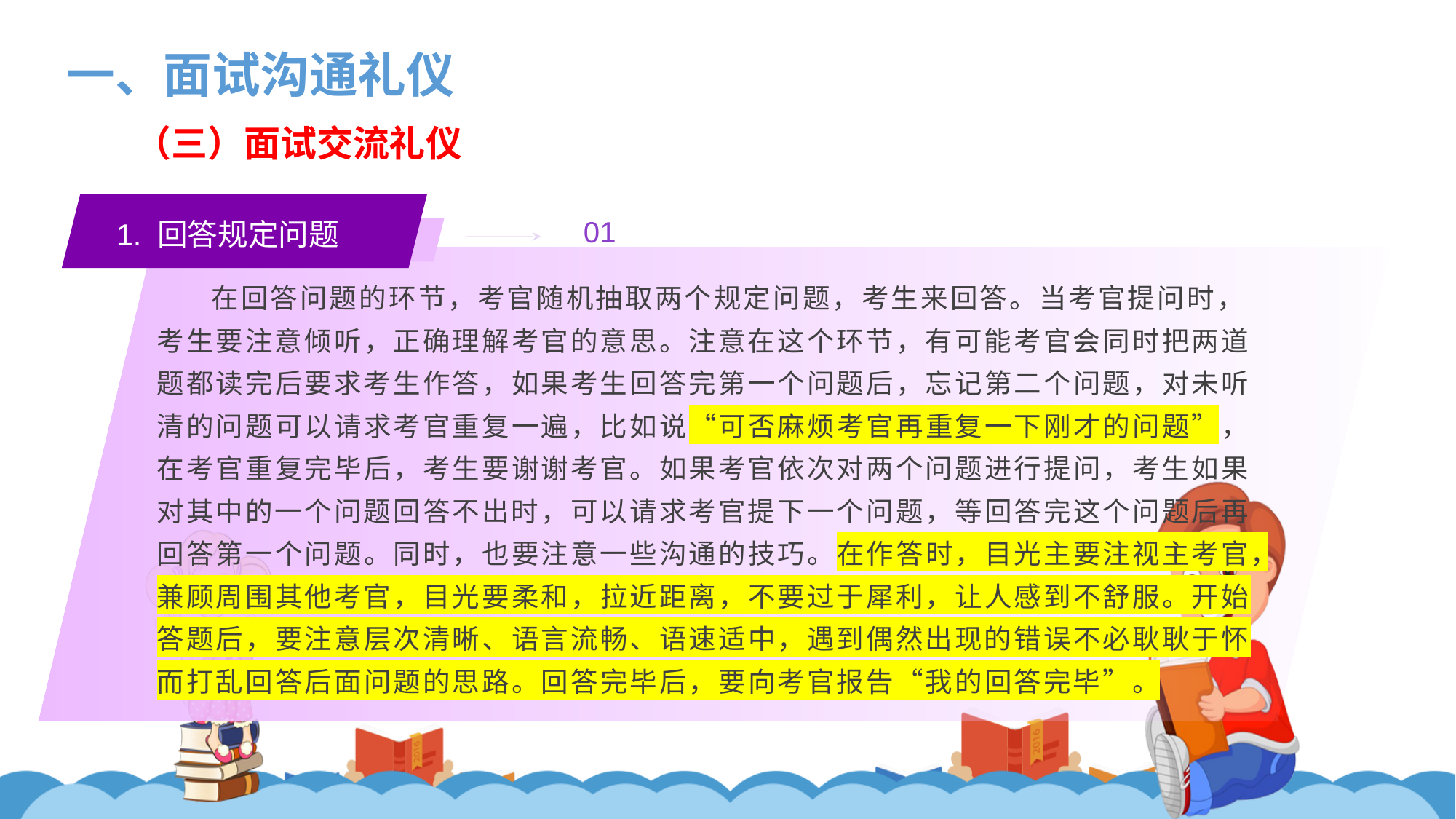

一、面试沟通礼仪
（三）面试交流礼仪

01
1. 回答规定问题

在回答问题的环节，考官随机抽取两个规定问题，考生来回答。当考官提问时，考生要注意倾听，正确理解考官的意思。注意在这个环节，有可能考官会同时把两道题都读完后要求考生作答，如果考生回答完第一个问题后，忘记第二个问题，对未听清的问题可以请求考官重复一遍，比如说“可否麻烦考官再重复一下刚才的问题”，在考官重复完毕后，考生要谢谢考官。如果考官依次对两个问题进行提问，考生如果对其中的一个问题回答不出时，可以请求考官提下一个问题，等回答完这个问题后再回答第一个问题。同时，也要注意一些沟通的技巧。在作答时，目光主要注视主考官，兼顾周围其他考官，目光要柔和，拉近距离，不要过于犀利，让人感到不舒服。开始答题后，要注意层次清晰、语言流畅、语速适中，遇到偶然出现的错误不必耿耿于怀而打乱回答后面问题的思路。回答完毕后，要向考官报告“我的回答完毕”。